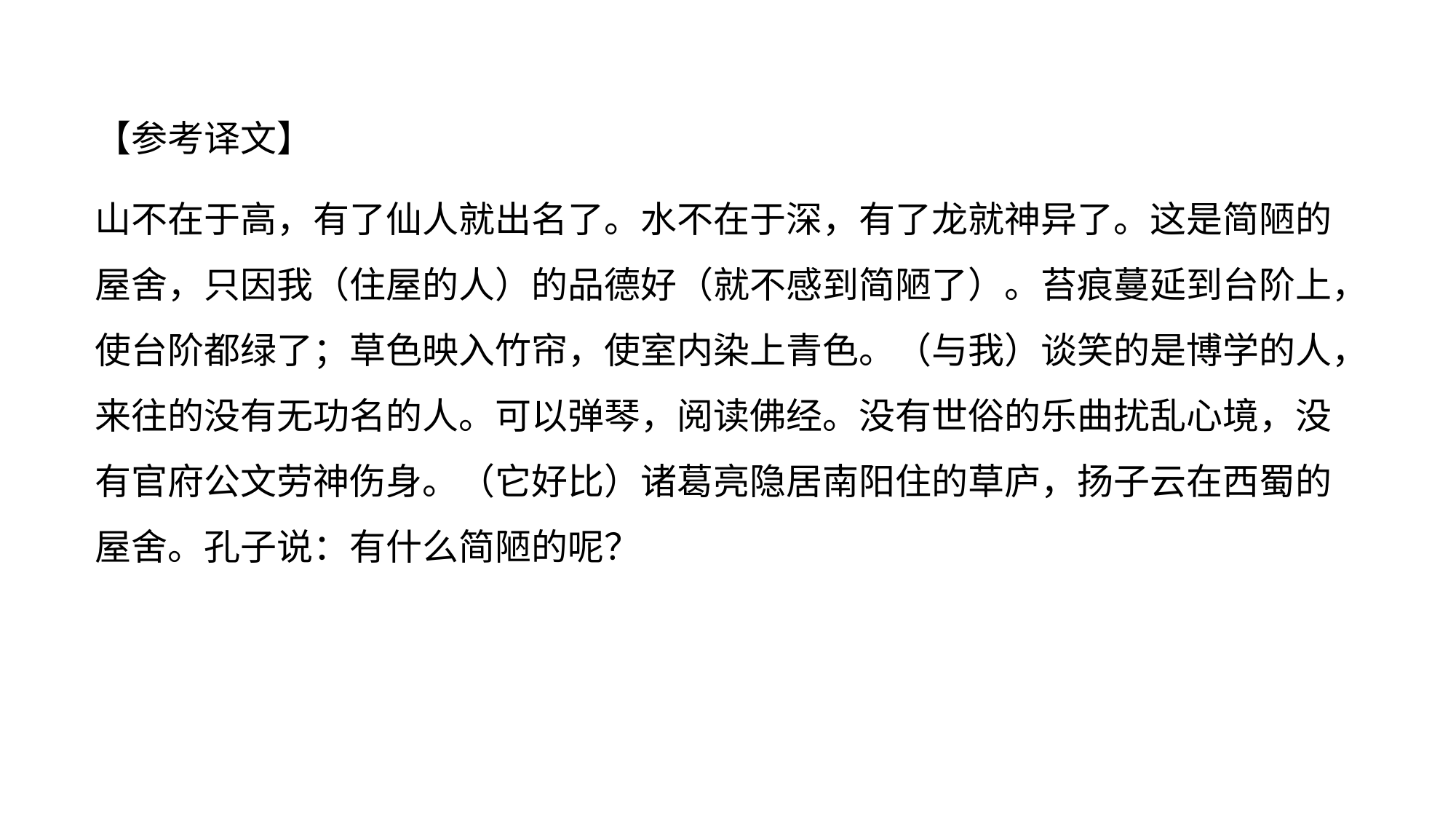

【参考译文】
山不在于高，有了仙人就出名了。水不在于深，有了龙就神异了。这是简陋的屋舍，只因我（住屋的人）的品德好（就不感到简陋了）。苔痕蔓延到台阶上，使台阶都绿了；草色映入竹帘，使室内染上青色。（与我）谈笑的是博学的人，来往的没有无功名的人。可以弹琴，阅读佛经。没有世俗的乐曲扰乱心境，没有官府公文劳神伤身。（它好比）诸葛亮隐居南阳住的草庐，扬子云在西蜀的屋舍。孔子说：有什么简陋的呢？